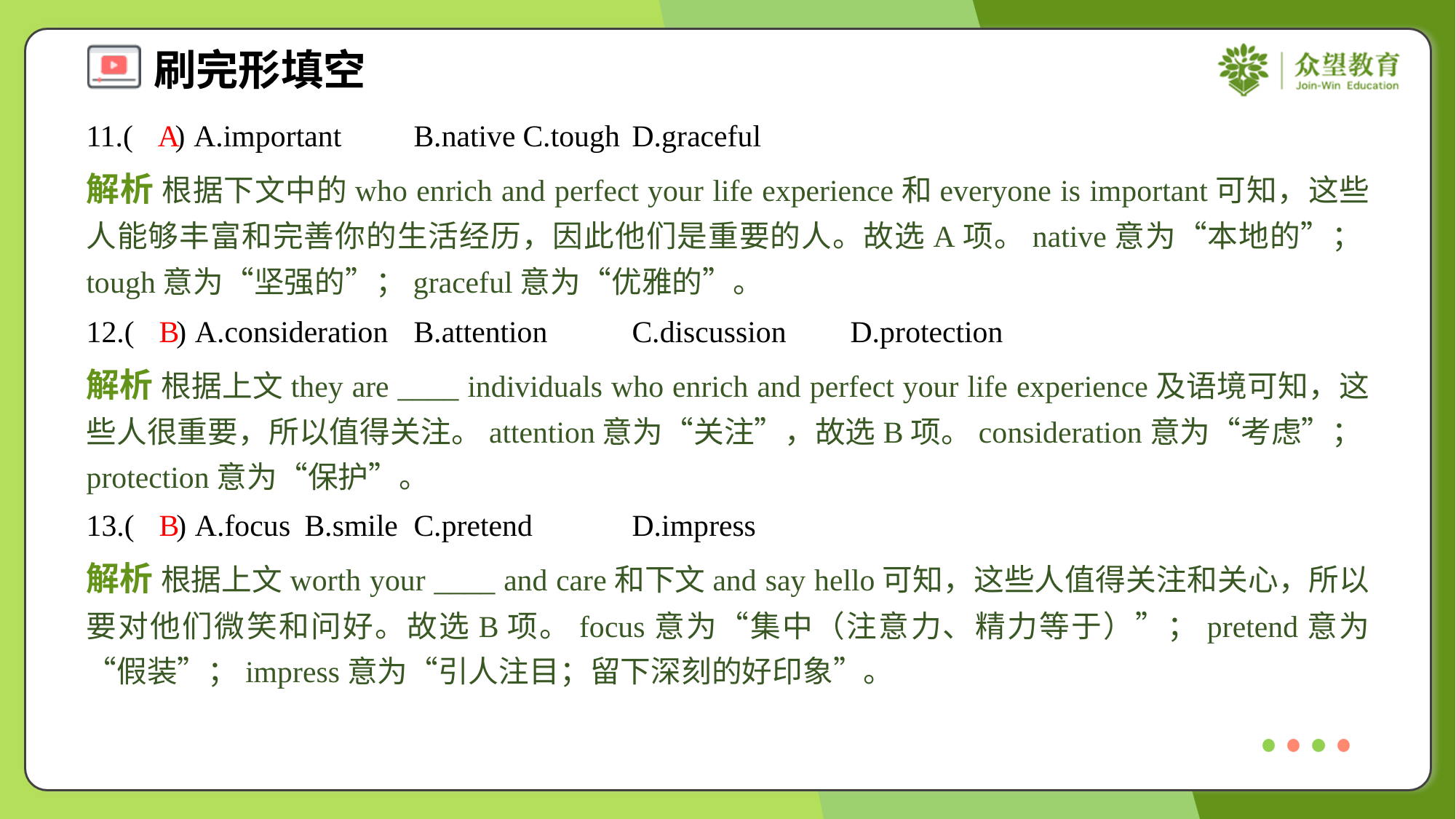

11.(     ) A.important	B.native	C.tough	D.graceful
A
解析 根据下文中的who enrich and perfect your life experience和everyone is important可知，这些人能够丰富和完善你的生活经历，因此他们是重要的人。故选A项。native意为“本地的”；tough意为“坚强的”；graceful意为“优雅的”。
12.(     ) A.consideration	B.attention	C.discussion	D.protection
B
解析 根据上文they are ____ individuals who enrich and perfect your life experience及语境可知，这些人很重要，所以值得关注。attention意为“关注”，故选B项。consideration意为“考虑”；protection意为“保护”。
13.(     ) A.focus	B.smile	C.pretend	D.impress
B
解析 根据上文worth your ____ and care和下文and say hello可知，这些人值得关注和关心，所以要对他们微笑和问好。故选B项。focus意为“集中（注意力、精力等于）”；pretend意为“假装”；impress意为“引人注目；留下深刻的好印象”。